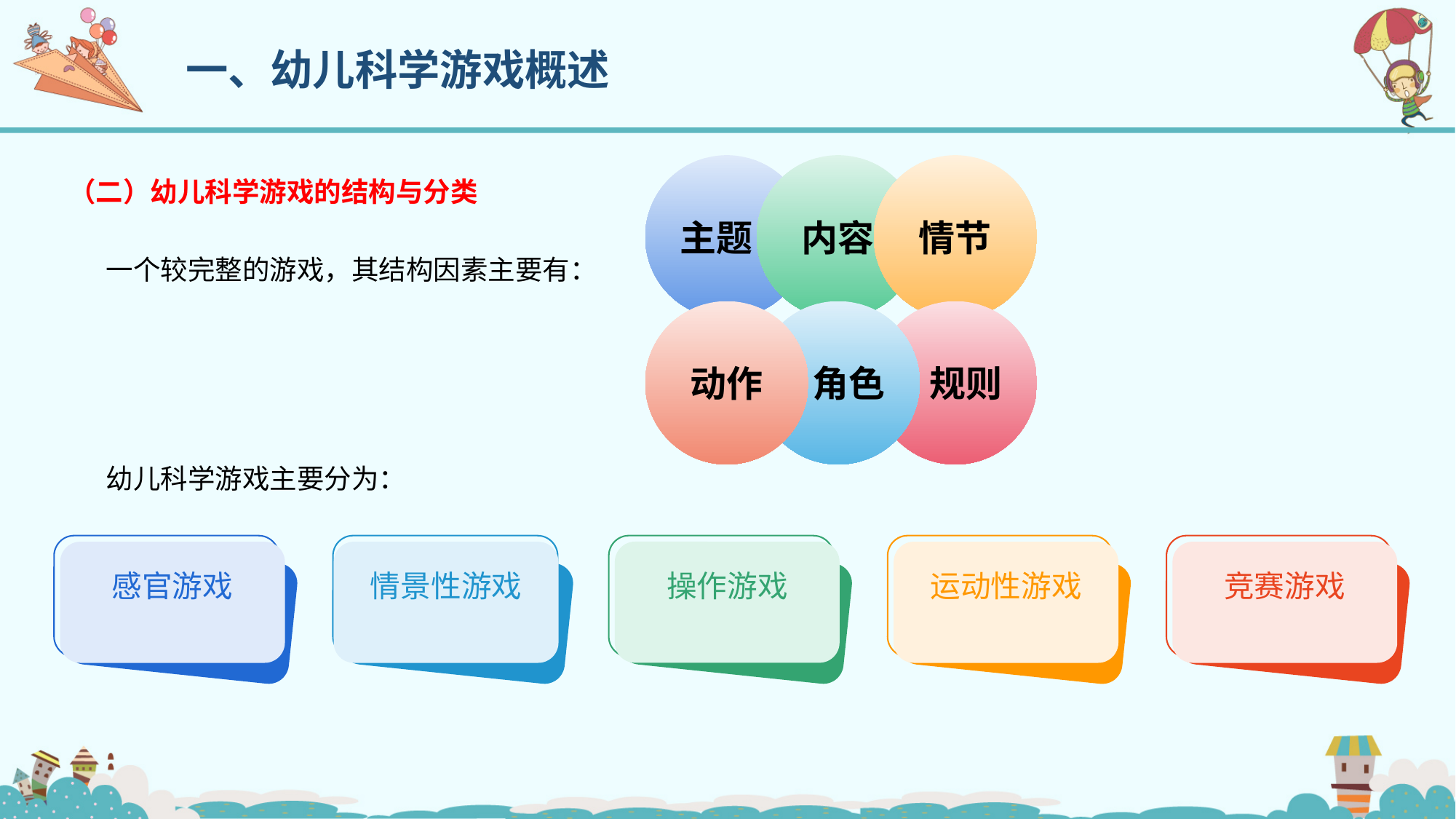

一、幼儿科学游戏概述

（二）幼儿科学游戏的结构与分类
主题
内容
情节
动作
角色
规则
     一个较完整的游戏，其结构因素主要有：
     幼儿科学游戏主要分为：

感官游戏

情景性游戏

操作游戏

运动性游戏

竞赛游戏